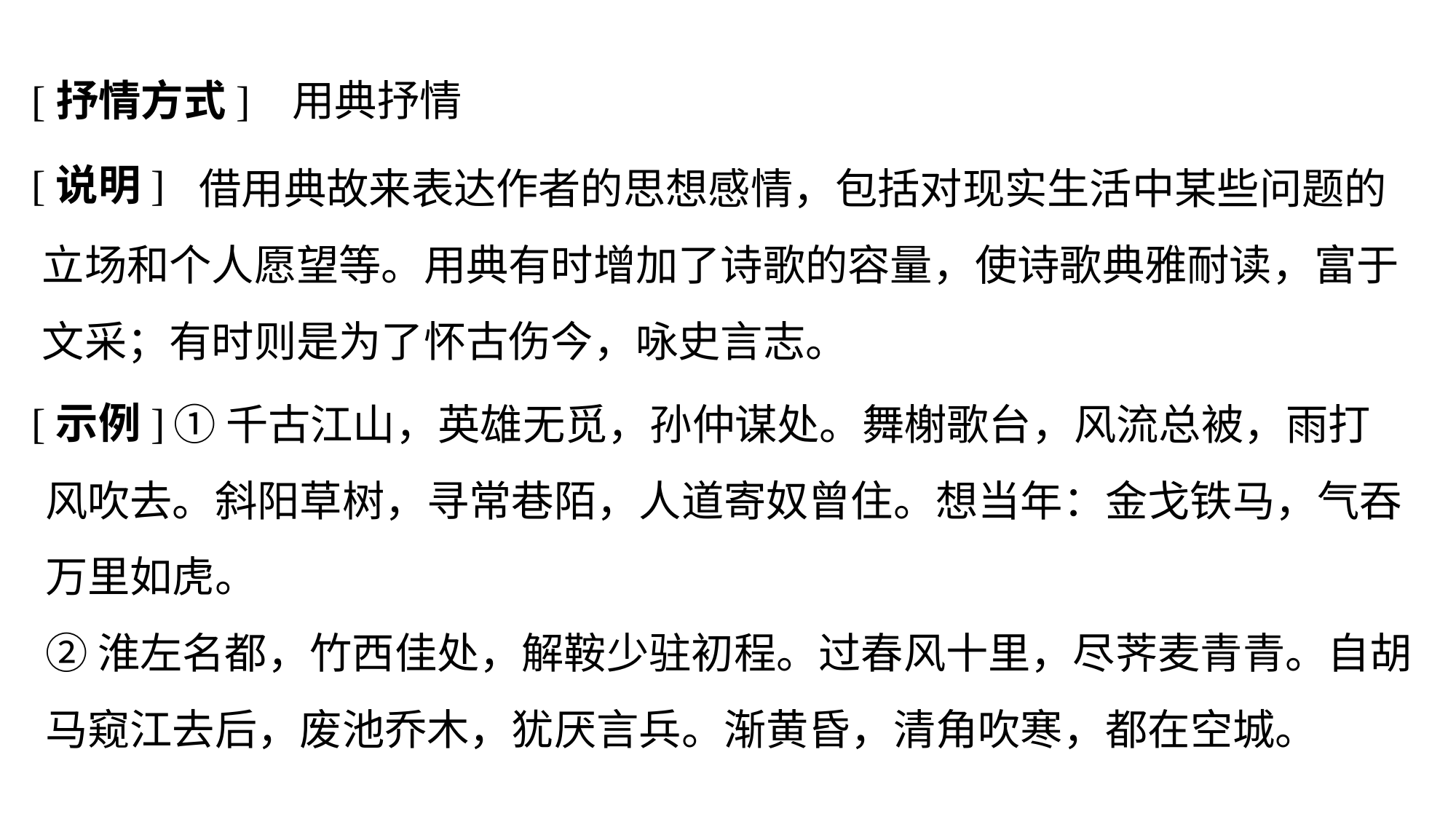

[抒情方式]
用典抒情
[说明]
	    借用典故来表达作者的思想感情，包括对现实生活中某些问题的立场和个人愿望等。用典有时增加了诗歌的容量，使诗歌典雅耐读，富于文采；有时则是为了怀古伤今，咏史言志。
[示例]
	  ①千古江山，英雄无觅，孙仲谋处。舞榭歌台，风流总被，雨打风吹去。斜阳草树，寻常巷陌，人道寄奴曾住。想当年：金戈铁马，气吞万里如虎。
②淮左名都，竹西佳处，解鞍少驻初程。过春风十里，尽荠麦青青。自胡马窥江去后，废池乔木，犹厌言兵。渐黄昏，清角吹寒，都在空城。